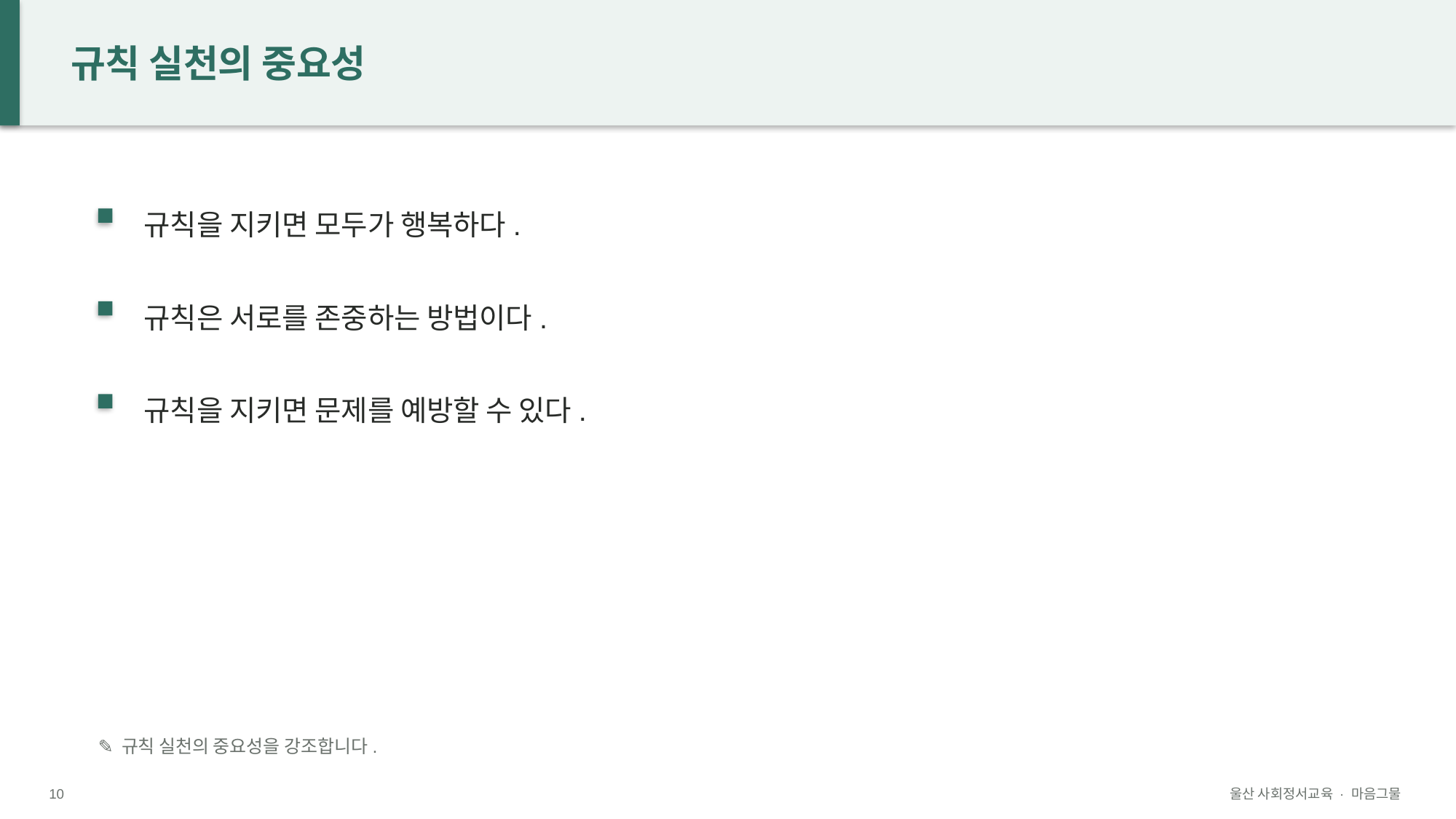

규칙 실천의 중요성
규칙을 지키면 모두가 행복하다.

규칙은 서로를 존중하는 방법이다.

규칙을 지키면 문제를 예방할 수 있다.

✎ 규칙 실천의 중요성을 강조합니다.
10
울산 사회정서교육 · 마음그물